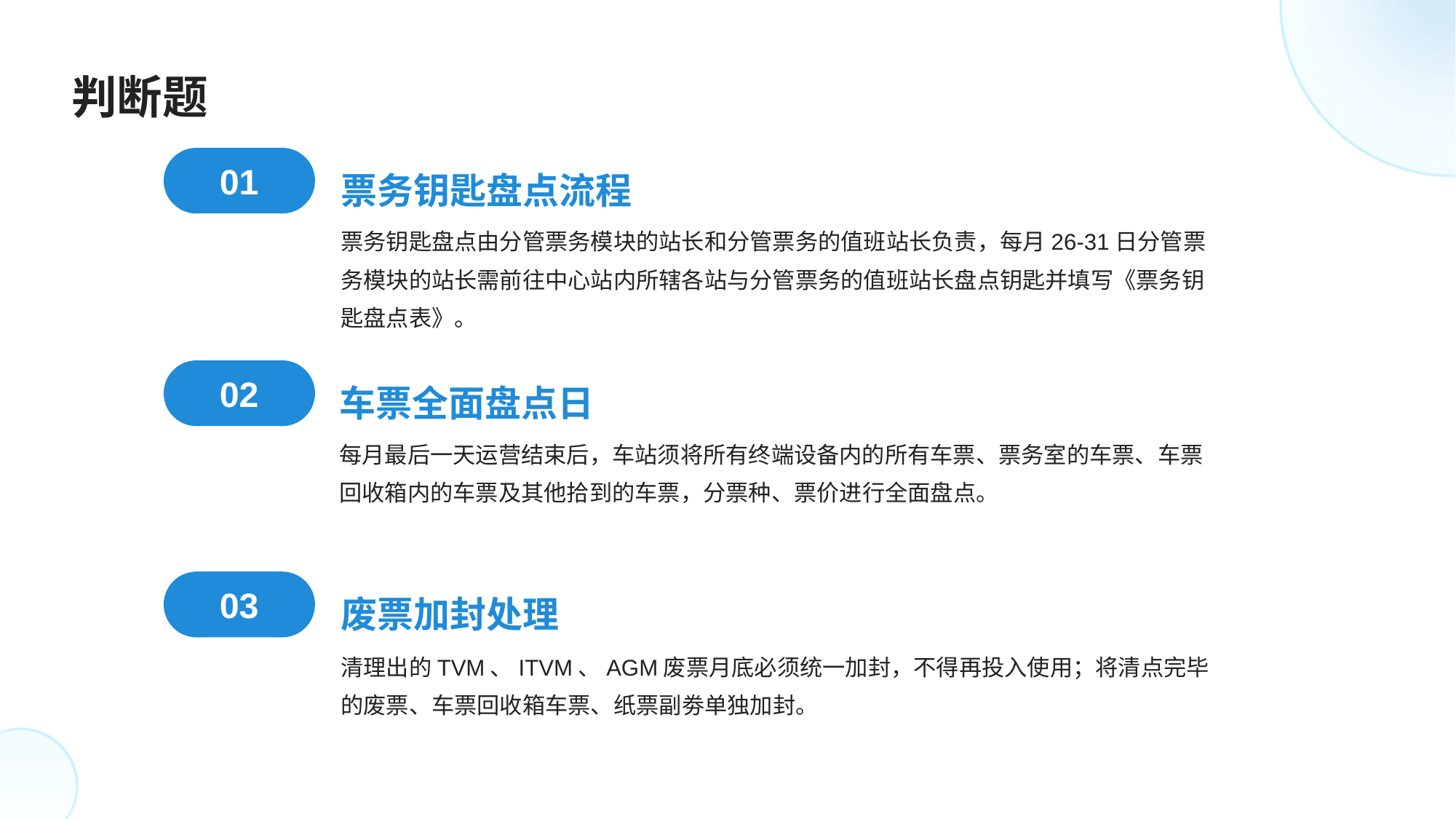

判断题
票务钥匙盘点流程

01
票务钥匙盘点由分管票务模块的站长和分管票务的值班站长负责，每月26-31日分管票务模块的站长需前往中心站内所辖各站与分管票务的值班站长盘点钥匙并填写《票务钥匙盘点表》。
车票全面盘点日

02
每月最后一天运营结束后，车站须将所有终端设备内的所有车票、票务室的车票、车票回收箱内的车票及其他拾到的车票，分票种、票价进行全面盘点。
废票加封处理

03
清理出的TVM、ITVM、AGM废票月底必须统一加封，不得再投入使用；将清点完毕的废票、车票回收箱车票、纸票副劵单独加封。